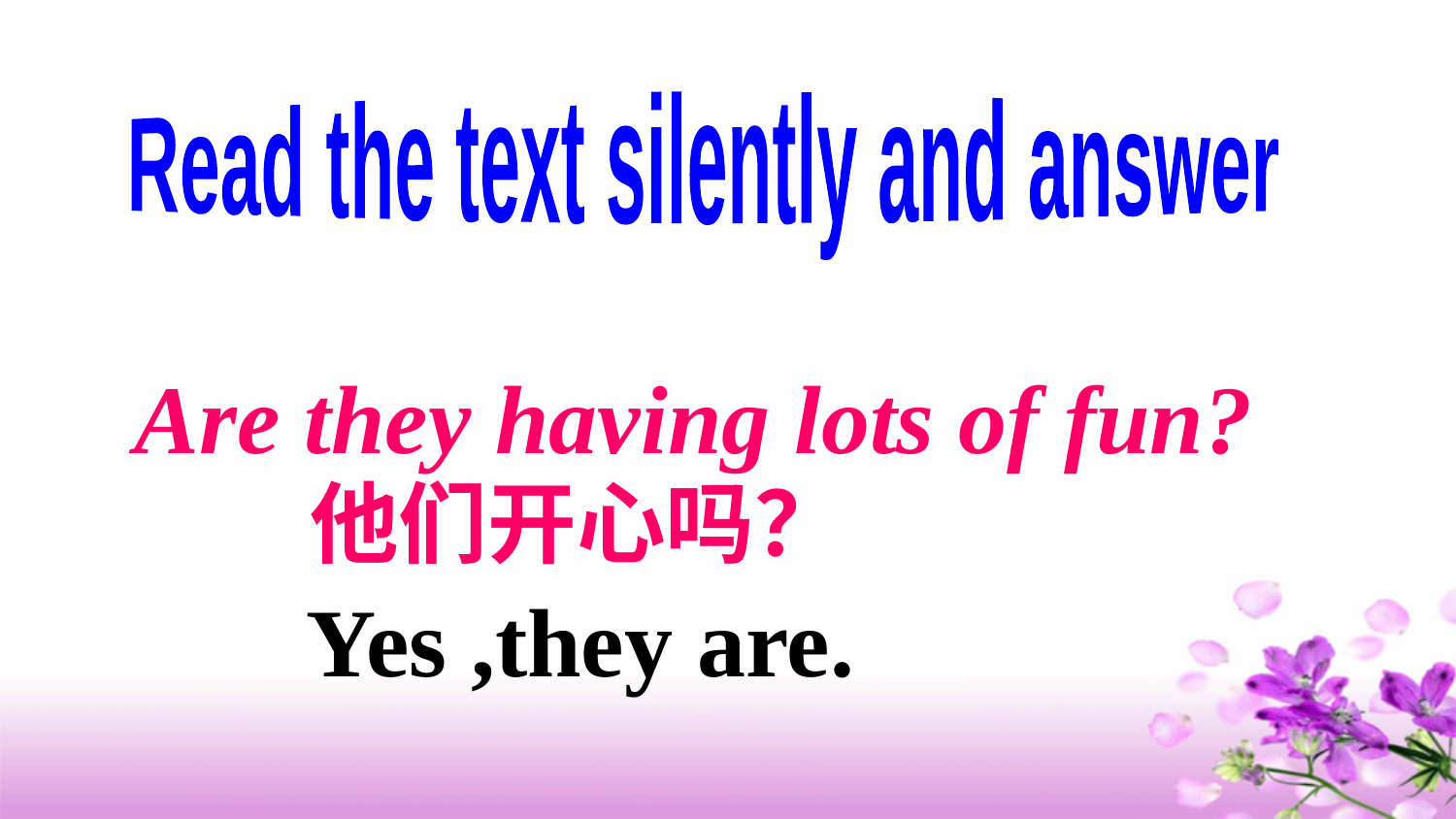

Read the text silently and answer
Are they having lots of fun?
他们开心吗？
Yes ,they are.